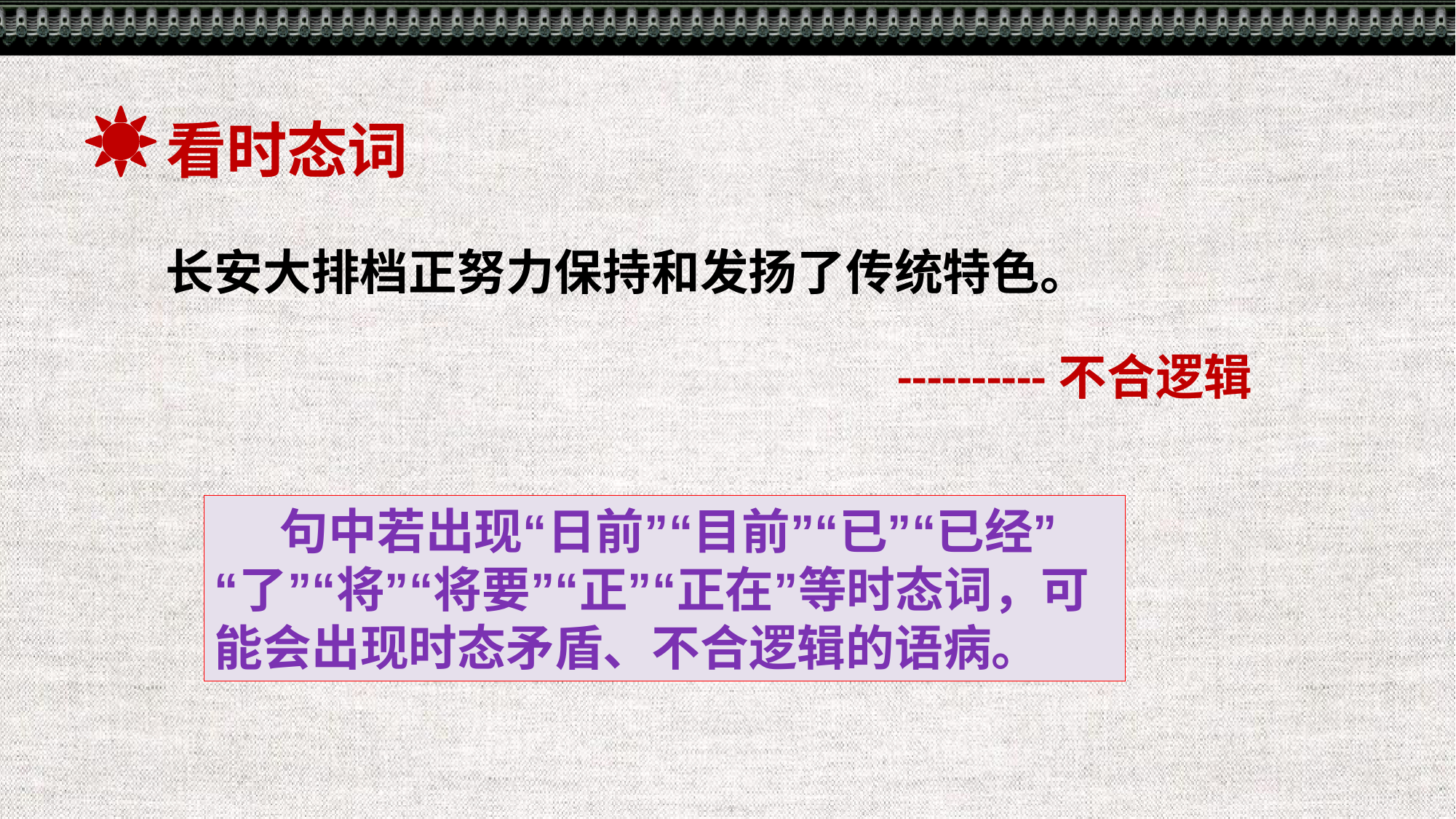

看时态词
长安大排档正努力保持和发扬了传统特色。
----------不合逻辑
    句中若出现“日前”“目前”“已”“已经”“了”“将”“将要”“正”“正在”等时态词，可能会出现时态矛盾、不合逻辑的语病。